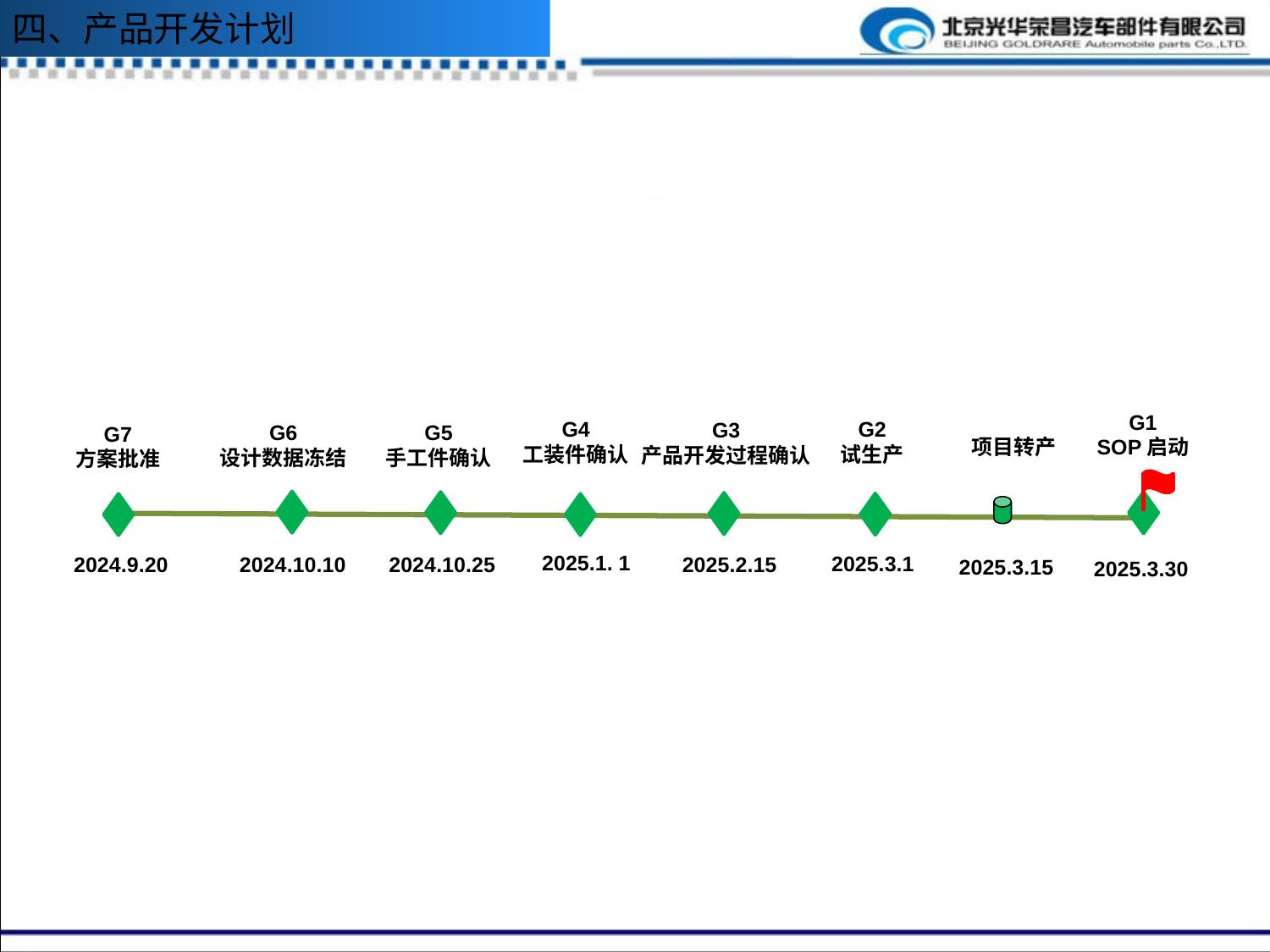

四、产品开发计划
G1
SOP启动
G4
工装件确认
G2
试生产
G3
产品开发过程确认
G6
设计数据冻结
G5
手工件确认
项目转产
G7
方案批准

2025.1. 1
2025.3.1
2024.10.25
2024.9.20
2024.10.10
2025.2.15
2025.3.15
2025.3.30
10